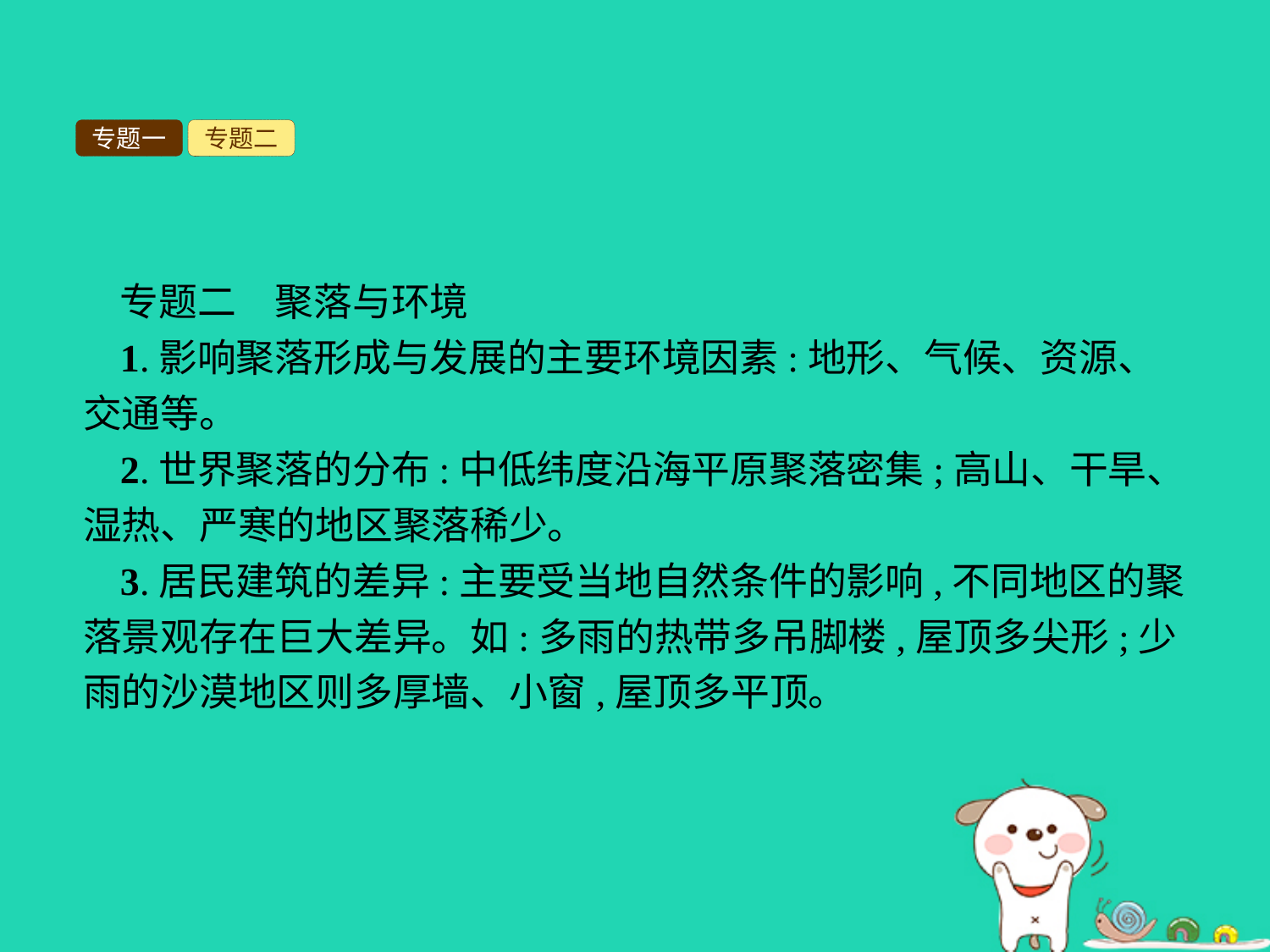

专题一
专题二
专题二　聚落与环境
1.影响聚落形成与发展的主要环境因素:地形、气候、资源、交通等。
2.世界聚落的分布:中低纬度沿海平原聚落密集;高山、干旱、湿热、严寒的地区聚落稀少。
3.居民建筑的差异:主要受当地自然条件的影响,不同地区的聚落景观存在巨大差异。如:多雨的热带多吊脚楼,屋顶多尖形;少雨的沙漠地区则多厚墙、小窗,屋顶多平顶。